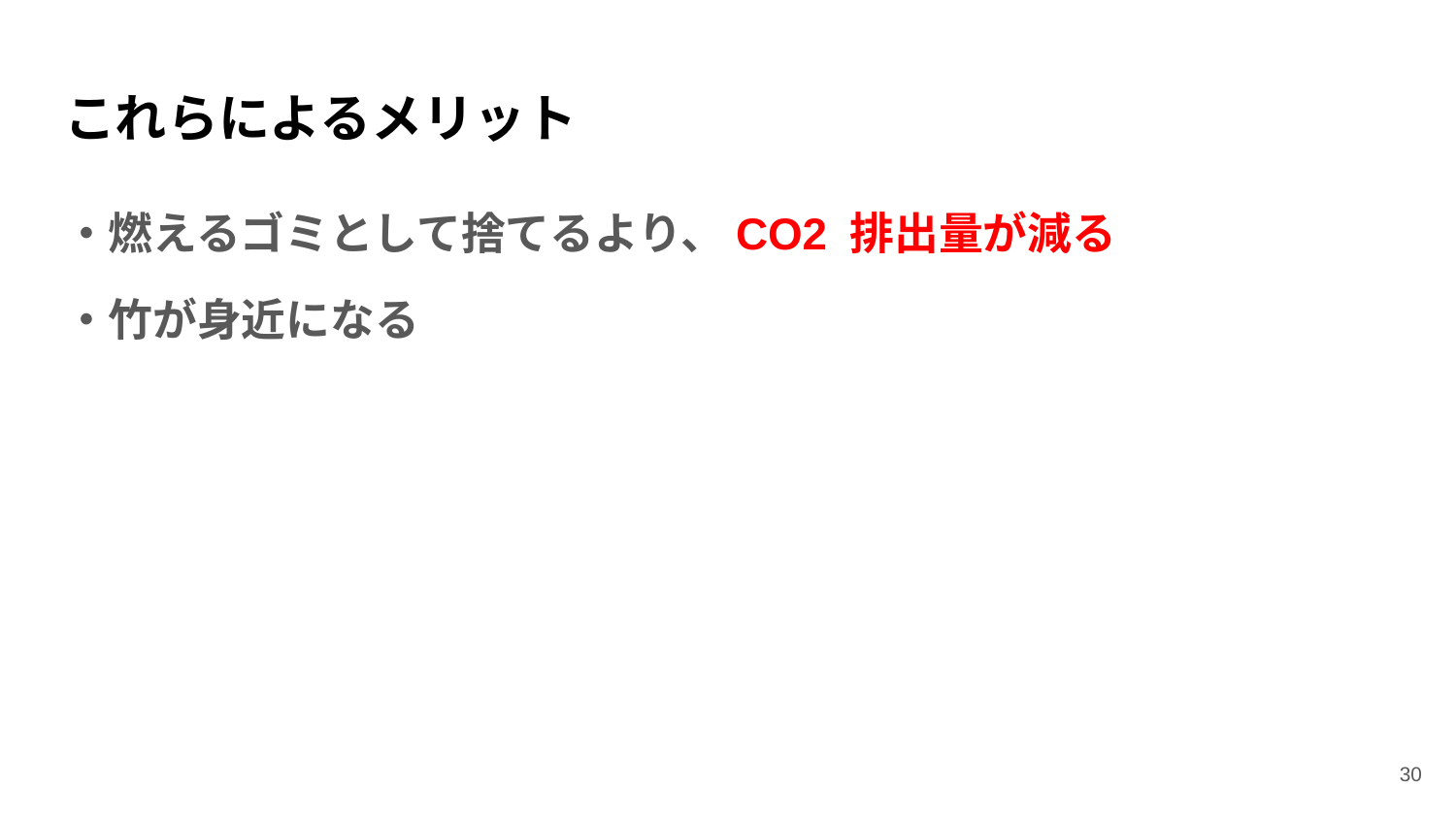

# これらによるメリット
・燃えるゴミとして捨てるより、CO2 排出量が減る
・竹が身近になる
30